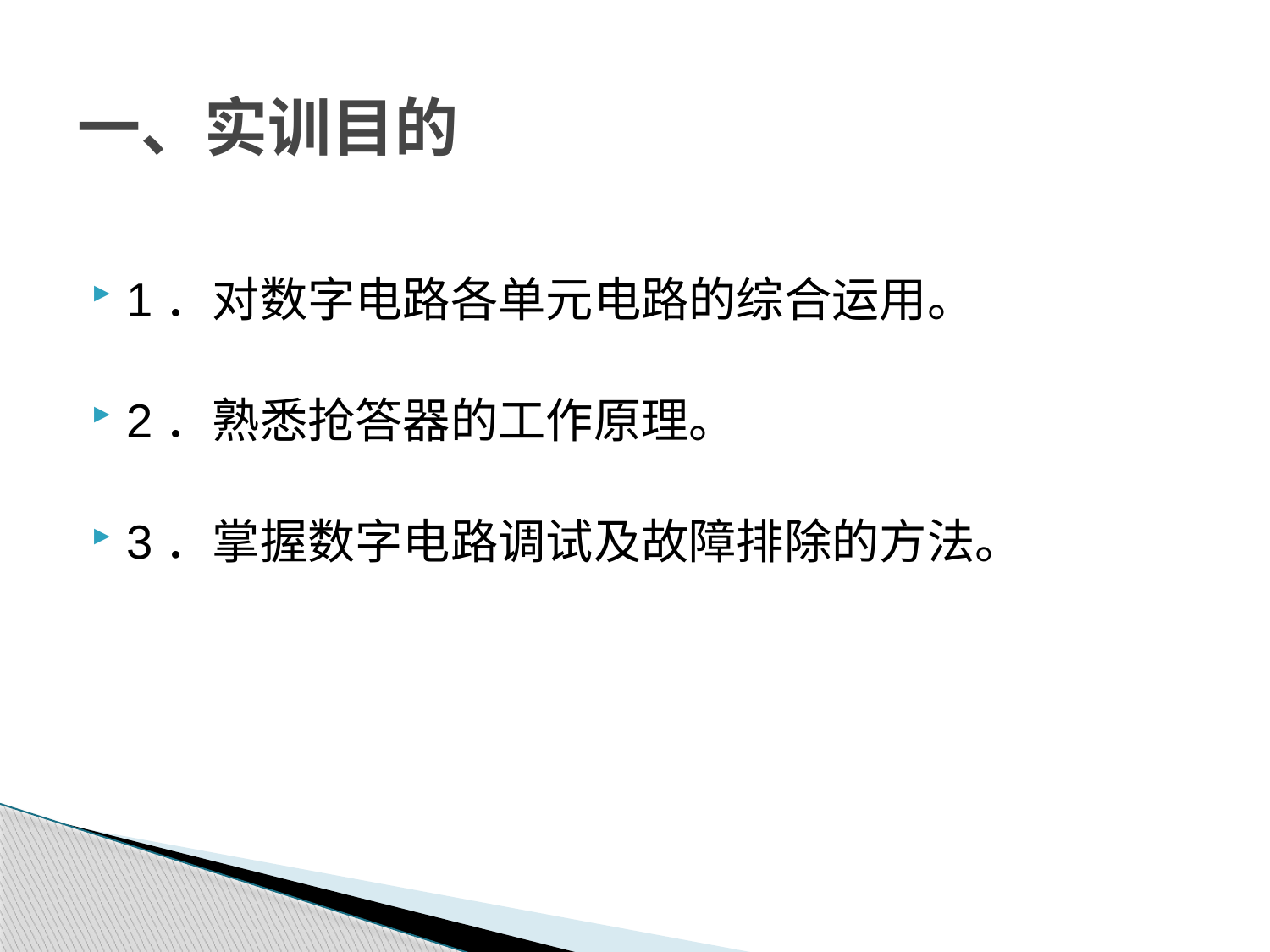

# 一、实训目的
1．对数字电路各单元电路的综合运用。
2．熟悉抢答器的工作原理。
3．掌握数字电路调试及故障排除的方法。